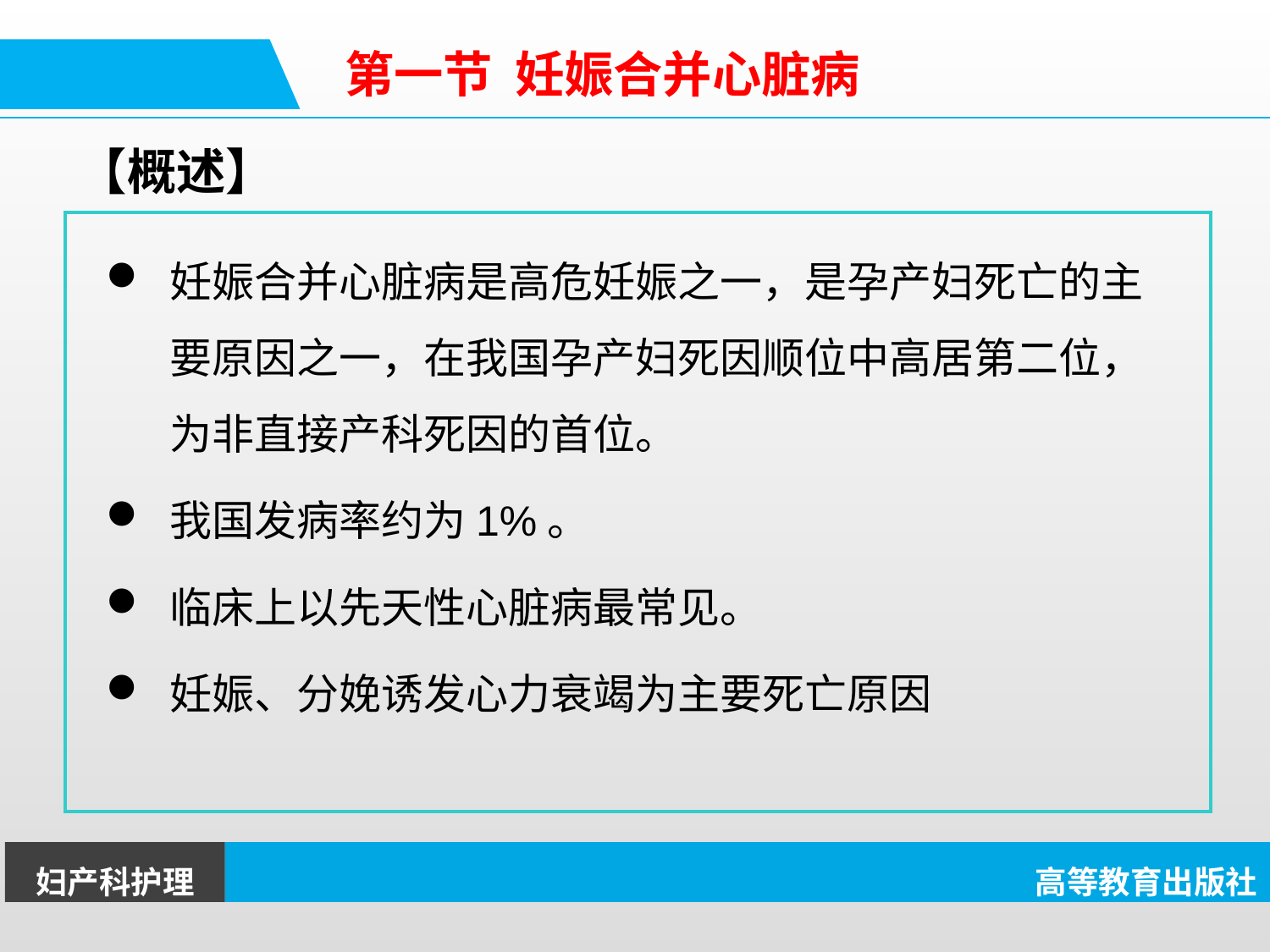

第一节  妊娠合并心脏病

【概述】

妊娠合并心脏病是高危妊娠之一，是孕产妇死亡的主要原因之一，在我国孕产妇死因顺位中高居第二位，为非直接产科死因的首位。
我国发病率约为1%。
临床上以先天性心脏病最常见。
妊娠、分娩诱发心力衰竭为主要死亡原因
妇产科护理
高等教育出版社